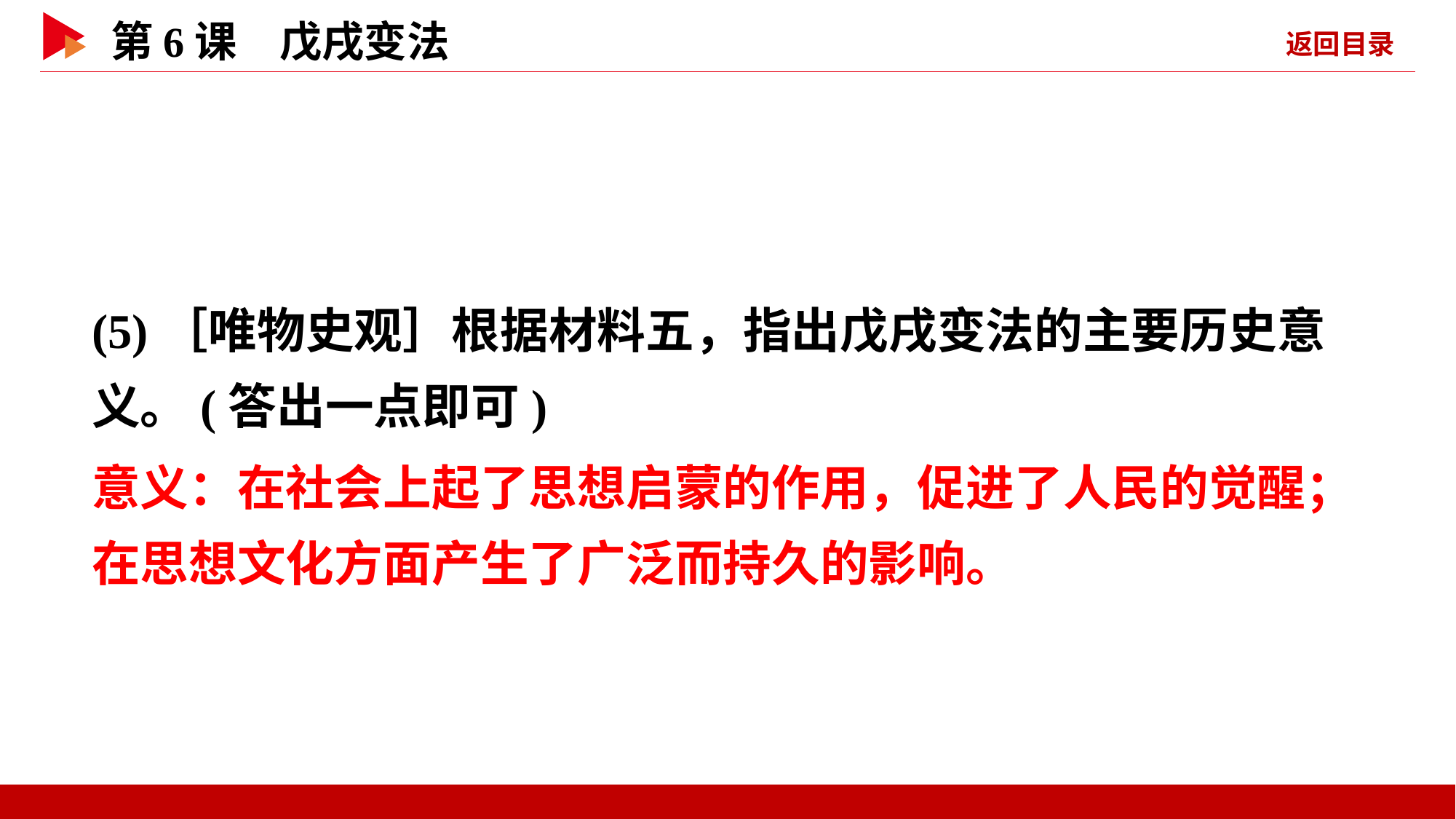

(5)［唯物史观］根据材料五，指出戊戌变法的主要历史意义。(答出一点即可)
意义：在社会上起了思想启蒙的作用，促进了人民的觉醒；在思想文化方面产生了广泛而持久的影响。